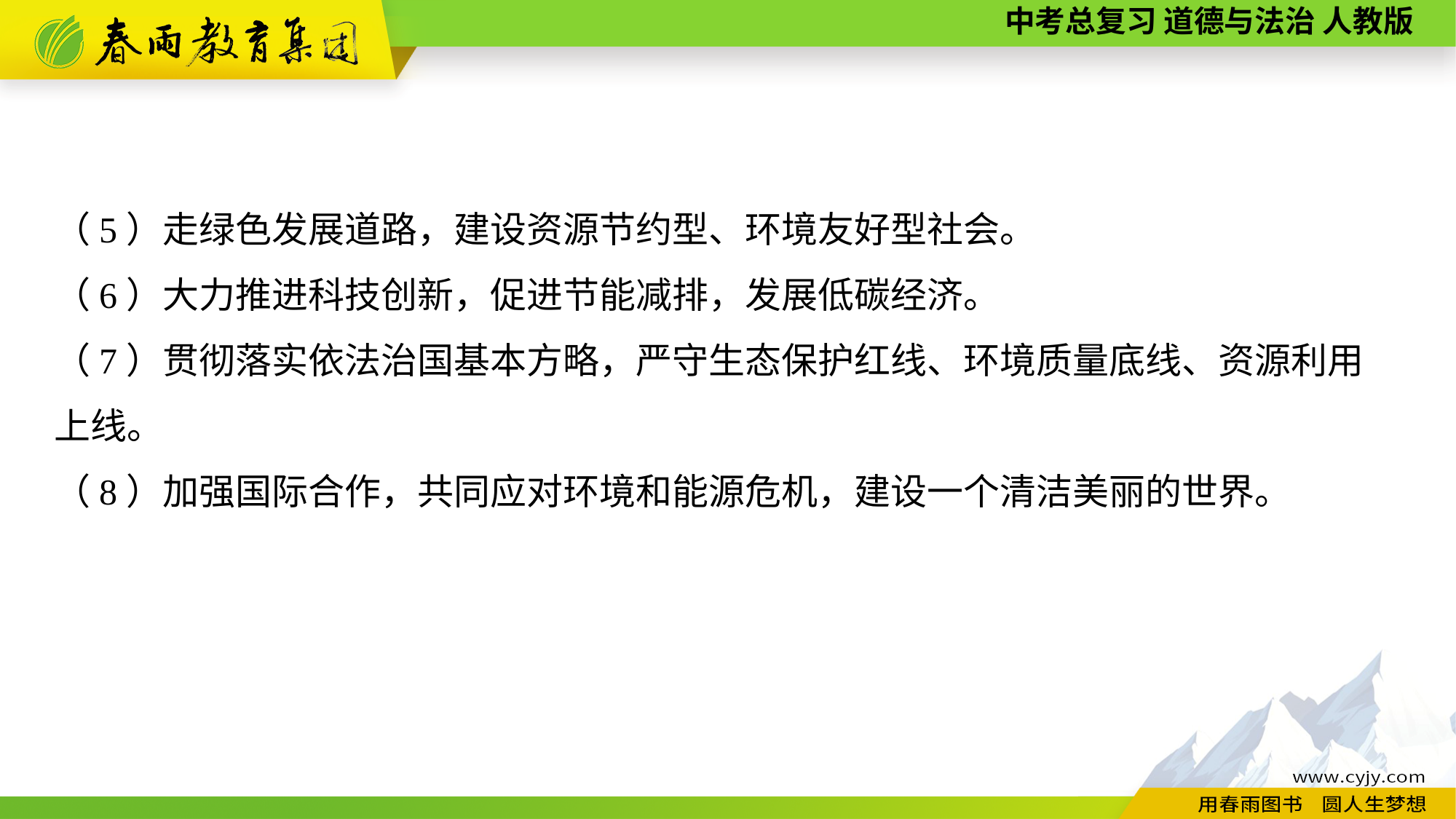

（5）走绿色发展道路，建设资源节约型、环境友好型社会。
（6）大力推进科技创新，促进节能减排，发展低碳经济。
（7）贯彻落实依法治国基本方略，严守生态保护红线、环境质量底线、资源利用
上线。
（8）加强国际合作，共同应对环境和能源危机，建设一个清洁美丽的世界。